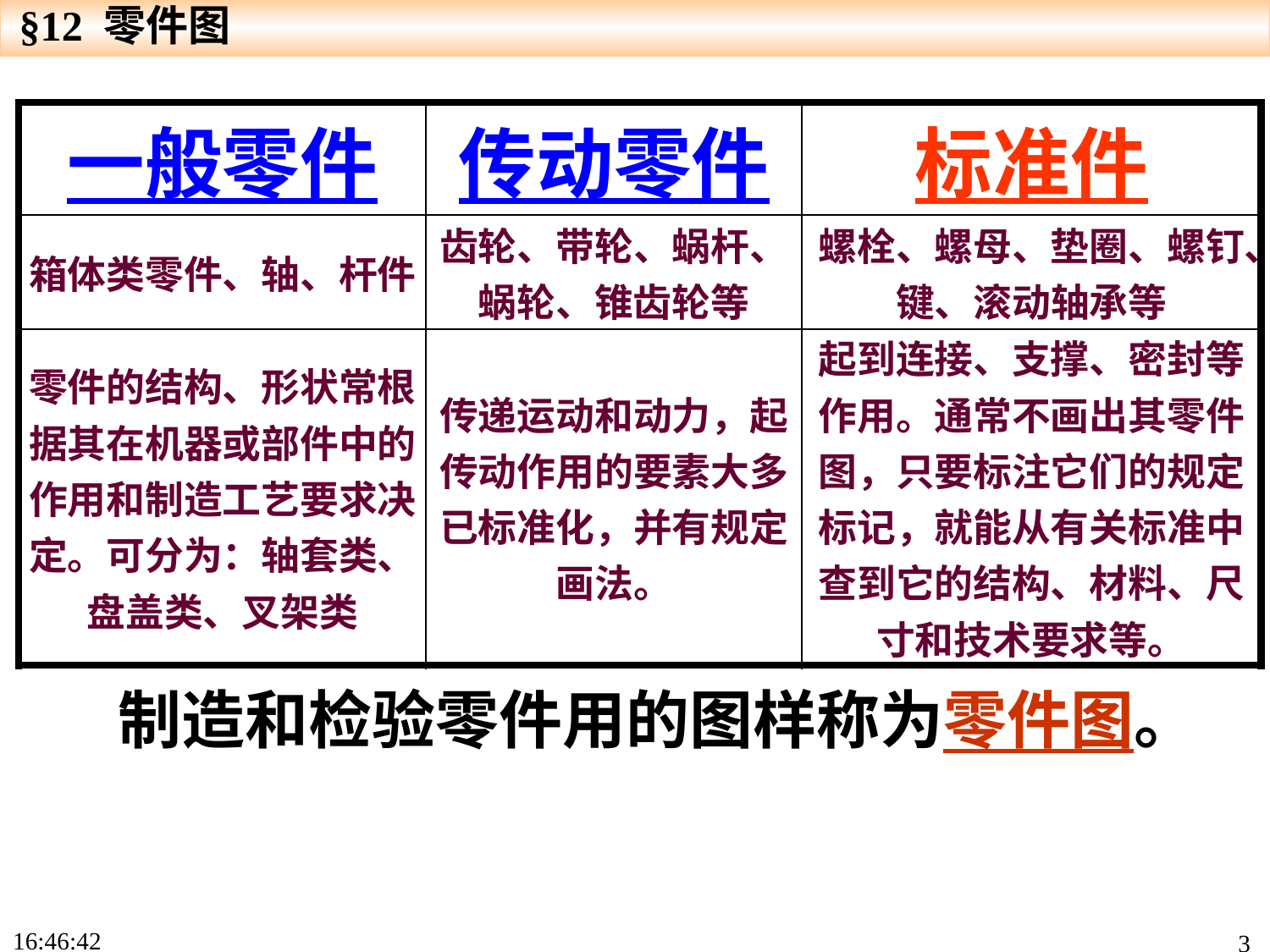

§12 零件图
| 一般零件 | 传动零件 | 标准件 |
| --- | --- | --- |
| 箱体类零件、轴、杆件 | 齿轮、带轮、蜗杆、蜗轮、锥齿轮等 | 螺栓、螺母、垫圈、螺钉、键、滚动轴承等 |
| 零件的结构、形状常根据其在机器或部件中的作用和制造工艺要求决定。可分为：轴套类、盘盖类、叉架类 | 传递运动和动力，起传动作用的要素大多已标准化，并有规定画法。 | 起到连接、支撑、密封等作用。通常不画出其零件图，只要标注它们的规定标记，就能从有关标准中查到它的结构、材料、尺寸和技术要求等。 |
    制造和检验零件用的图样称为零件图。
16:46:42
3